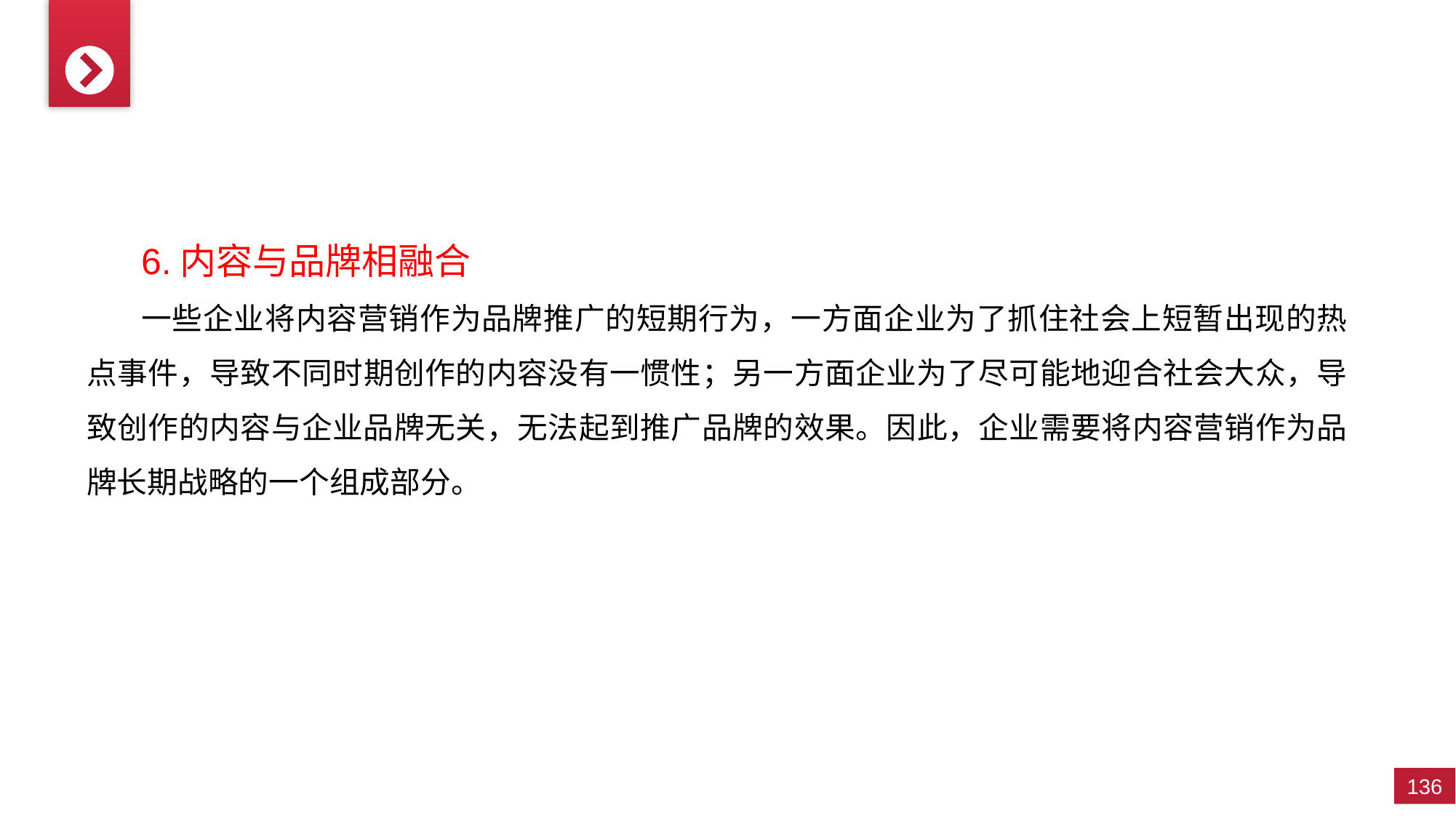

6.内容与品牌相融合
一些企业将内容营销作为品牌推广的短期行为，一方面企业为了抓住社会上短暂出现的热点事件，导致不同时期创作的内容没有一惯性；另一方面企业为了尽可能地迎合社会大众，导致创作的内容与企业品牌无关，无法起到推广品牌的效果。因此，企业需要将内容营销作为品牌长期战略的一个组成部分。